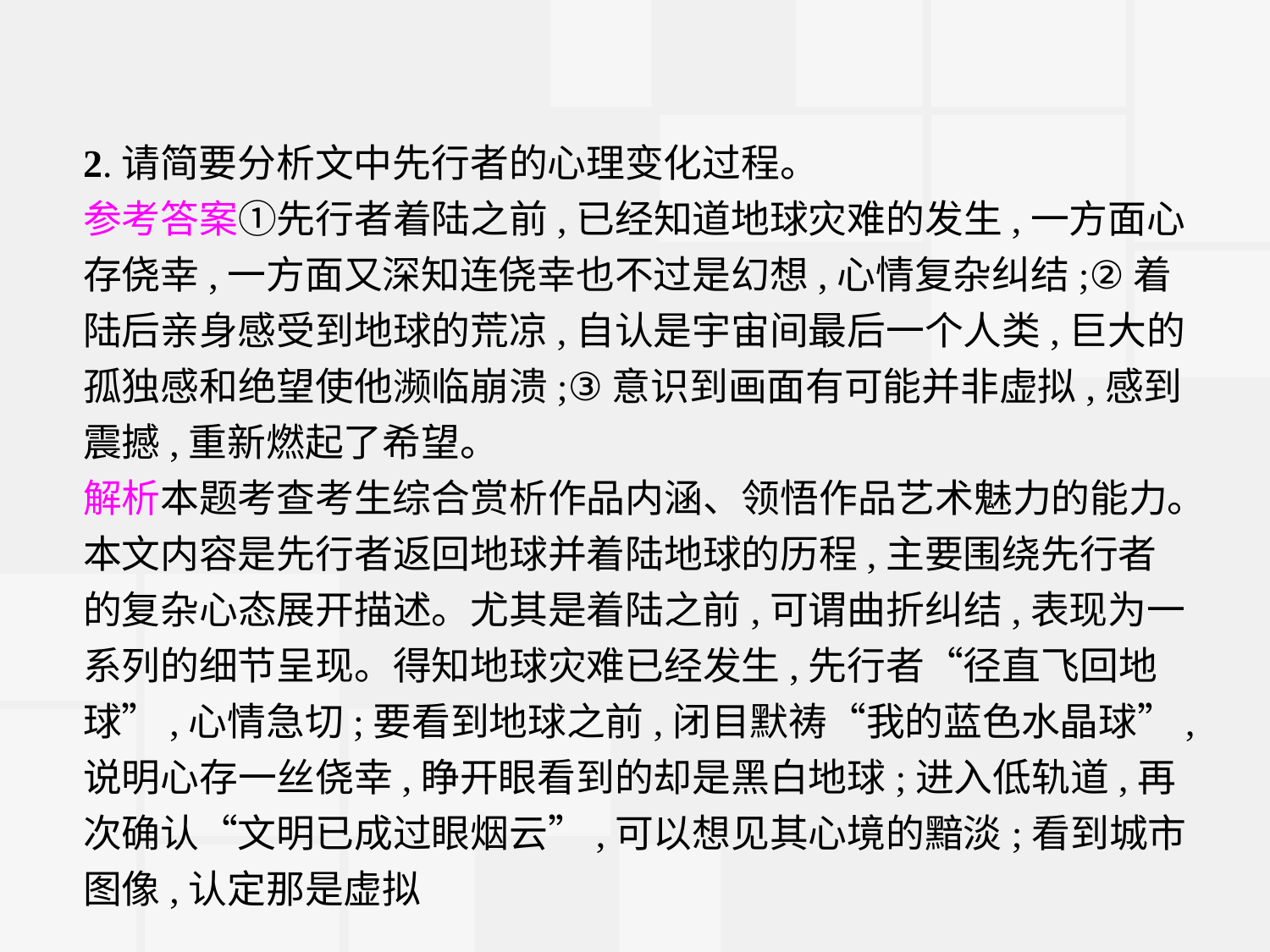

2.请简要分析文中先行者的心理变化过程。
参考答案①先行者着陆之前,已经知道地球灾难的发生,一方面心存侥幸,一方面又深知连侥幸也不过是幻想,心情复杂纠结;②着陆后亲身感受到地球的荒凉,自认是宇宙间最后一个人类,巨大的孤独感和绝望使他濒临崩溃;③意识到画面有可能并非虚拟,感到震撼,重新燃起了希望。
解析本题考查考生综合赏析作品内涵、领悟作品艺术魅力的能力。本文内容是先行者返回地球并着陆地球的历程,主要围绕先行者的复杂心态展开描述。尤其是着陆之前,可谓曲折纠结,表现为一系列的细节呈现。得知地球灾难已经发生,先行者“径直飞回地球”,心情急切;要看到地球之前,闭目默祷“我的蓝色水晶球”,说明心存一丝侥幸,睁开眼看到的却是黑白地球;进入低轨道,再次确认“文明已成过眼烟云”,可以想见其心境的黯淡;看到城市图像,认定那是虚拟